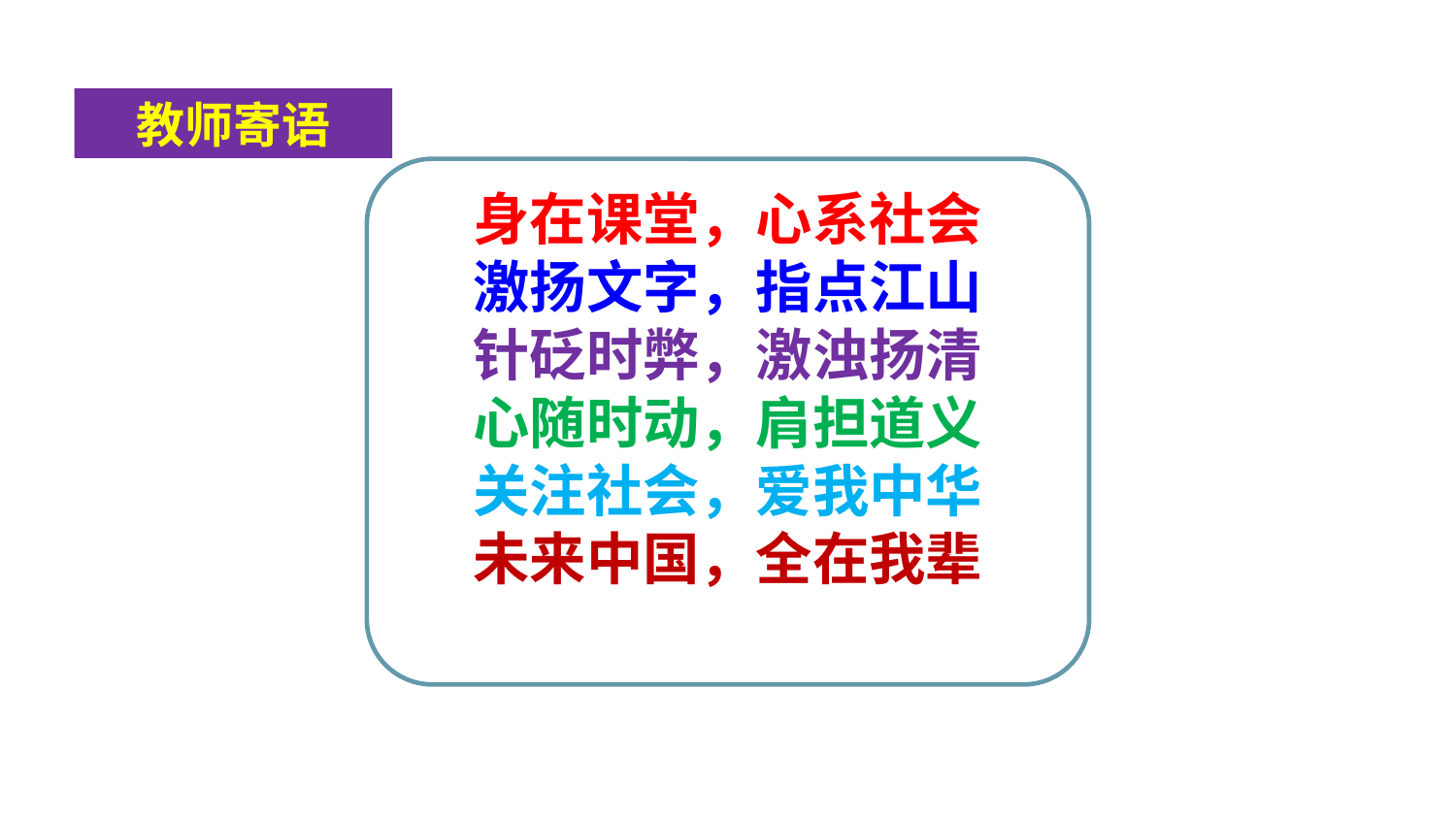

教师寄语
身在课堂，心系社会
激扬文字，指点江山
针砭时弊，激浊扬清
心随时动，肩担道义
关注社会，爱我中华
未来中国，全在我辈